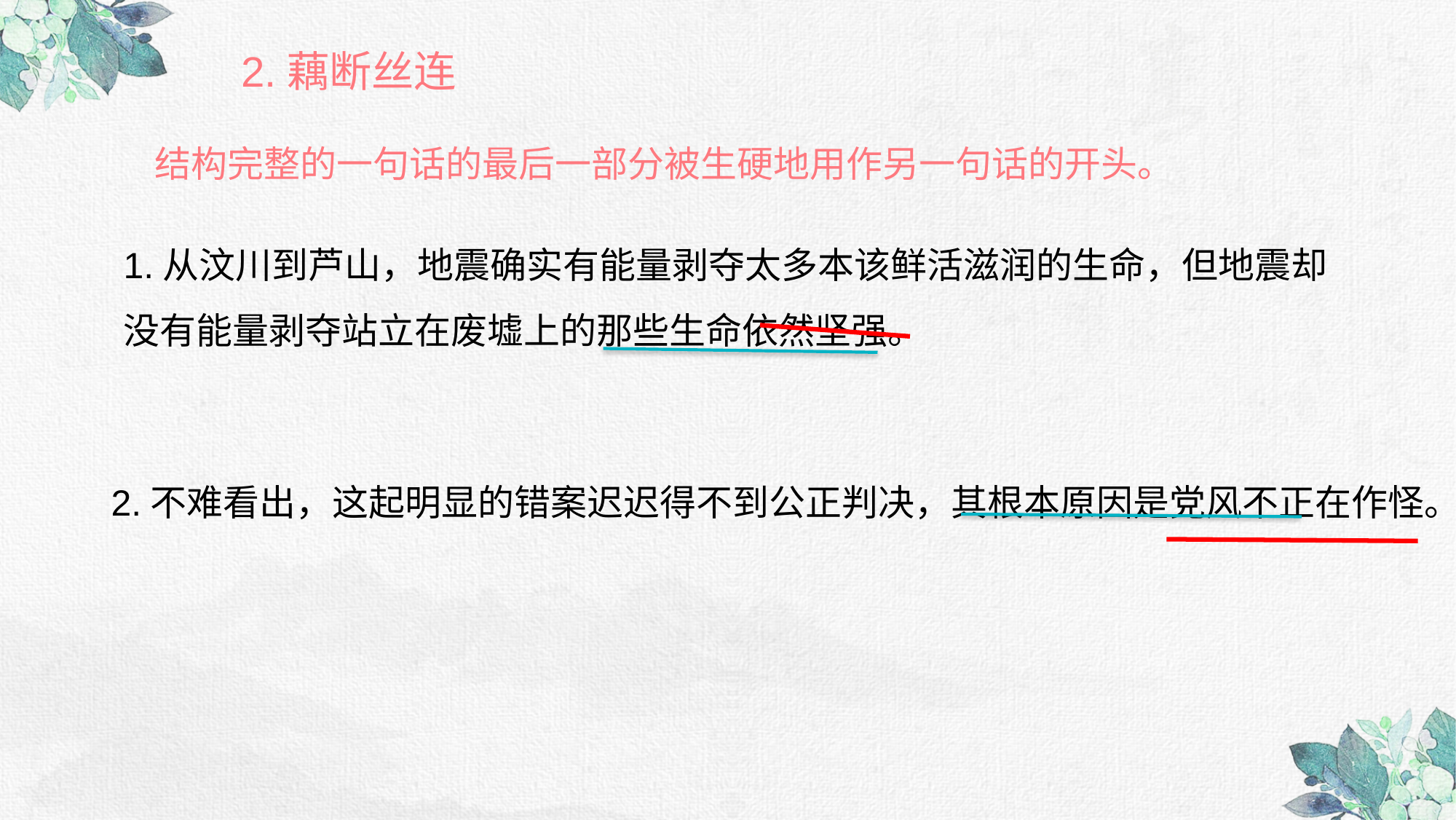

2.藕断丝连
结构完整的一句话的最后一部分被生硬地用作另一句话的开头。
1.从汶川到芦山，地震确实有能量剥夺太多本该鲜活滋润的生命，但地震却没有能量剥夺站立在废墟上的那些生命依然坚强。

2.不难看出，这起明显的错案迟迟得不到公正判决，其根本原因是党风不正在作怪。